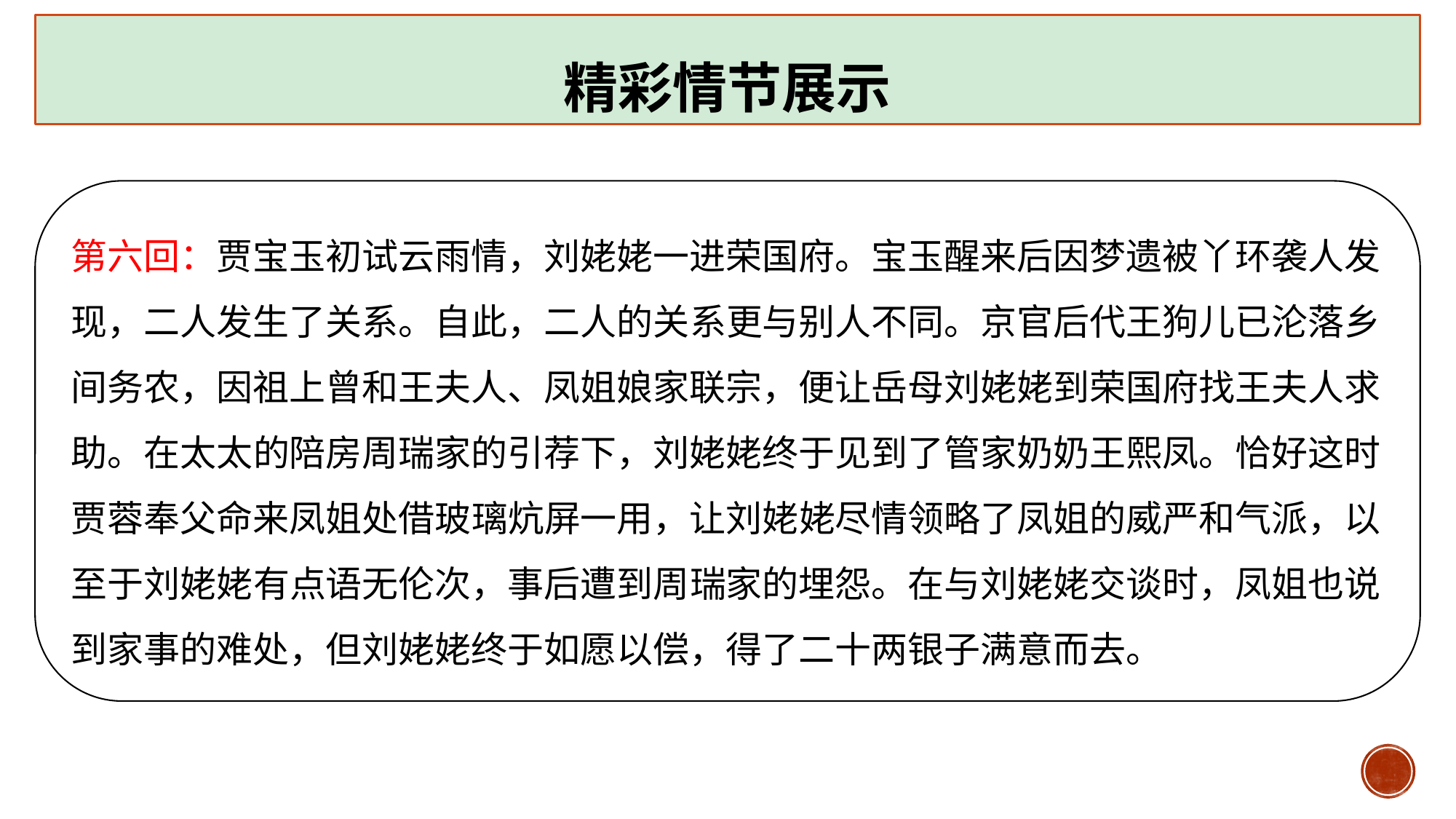

精彩情节展示
第六回：贾宝玉初试云雨情，刘姥姥一进荣国府。宝玉醒来后因梦遗被丫环袭人发现，二人发生了关系。自此，二人的关系更与别人不同。京官后代王狗儿已沦落乡间务农，因祖上曾和王夫人、凤姐娘家联宗，便让岳母刘姥姥到荣国府找王夫人求助。在太太的陪房周瑞家的引荐下，刘姥姥终于见到了管家奶奶王熙凤。恰好这时贾蓉奉父命来凤姐处借玻璃炕屏一用，让刘姥姥尽情领略了凤姐的威严和气派，以至于刘姥姥有点语无伦次，事后遭到周瑞家的埋怨。在与刘姥姥交谈时，凤姐也说到家事的难处，但刘姥姥终于如愿以偿，得了二十两银子满意而去。